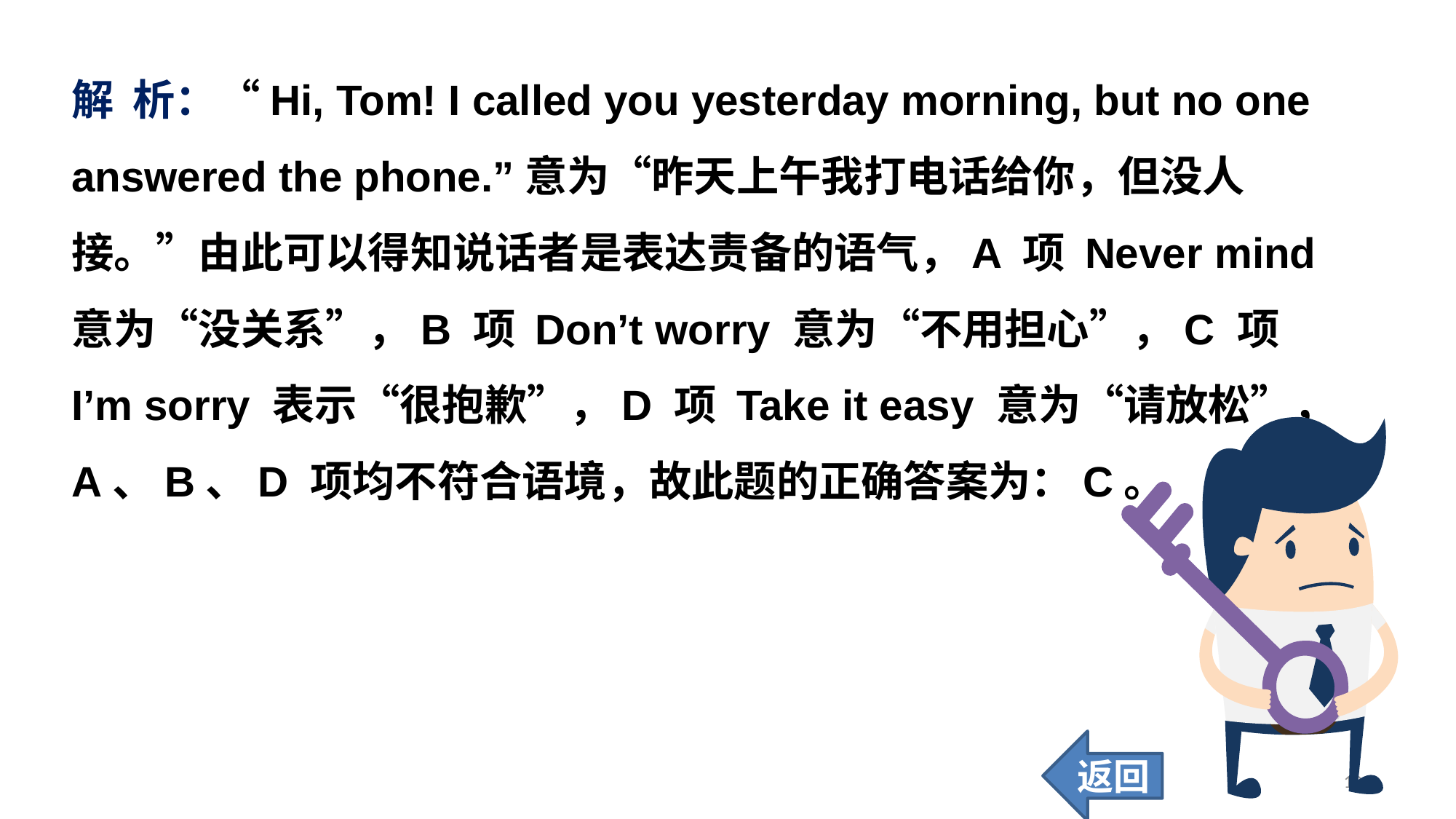

解  析：“Hi, Tom! I called you yesterday morning, but no one answered the phone.”意为“昨天上午我打电话给你，但没人接。”由此可以得知说话者是表达责备的语气，A 项 Never mind 意为“没关系”，B 项 Don’t worry 意为“不用担心”，C 项 I’m sorry 表示“很抱歉”，D 项 Take it easy 意为“请放松”，A、B、D 项均不符合语境，故此题的正确答案为：C。

返回
109